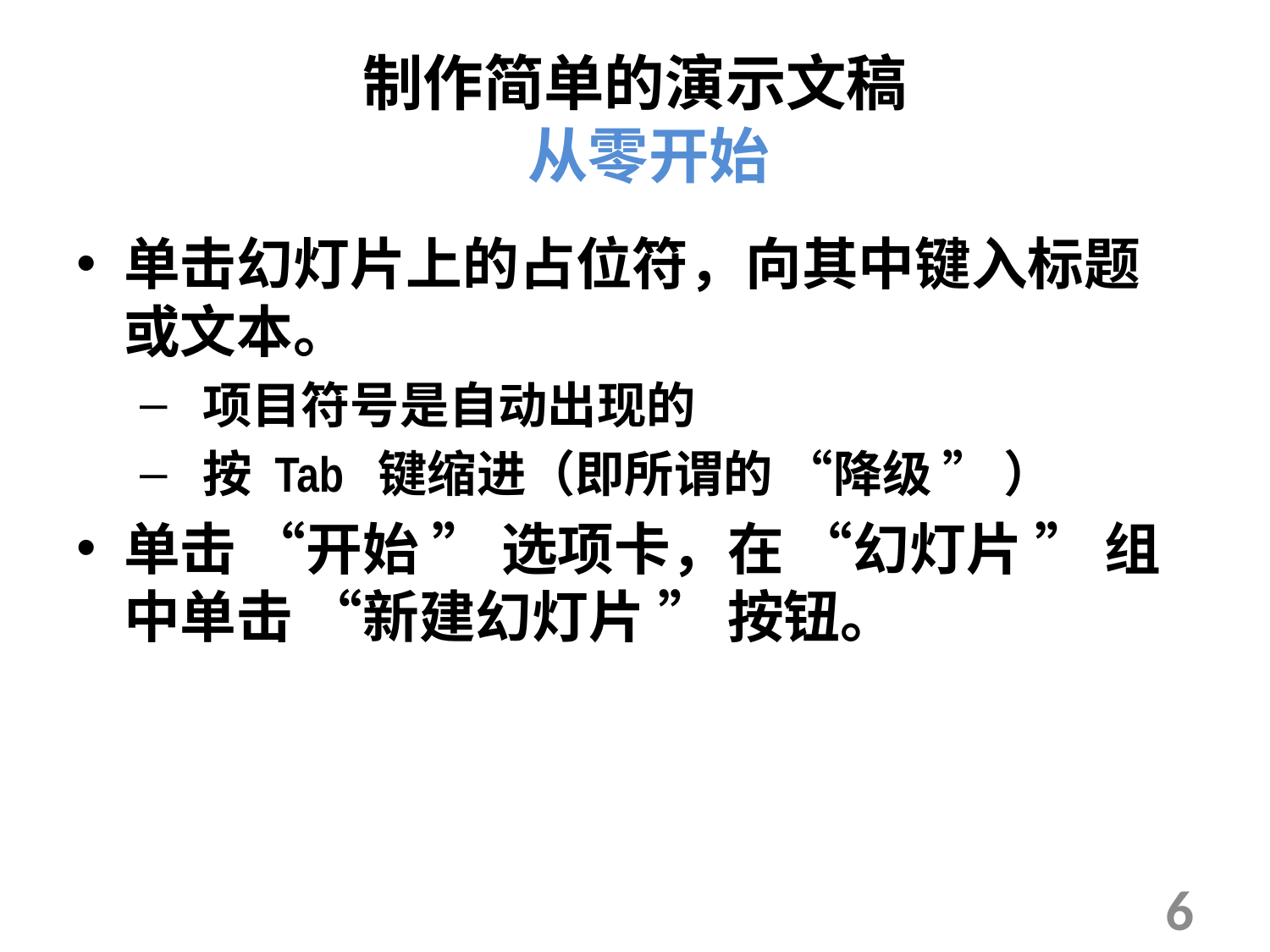

# 制作简单的演示文稿 从零开始
单击幻灯片上的占位符，向其中键入标题或文本。
 项目符号是自动出现的
 按 Tab  键缩进（即所谓的 “降级 ” ）
单击 “开始 ” 选项卡，在 “幻灯片 ” 组中单击 “新建幻灯片 ” 按钮。

6